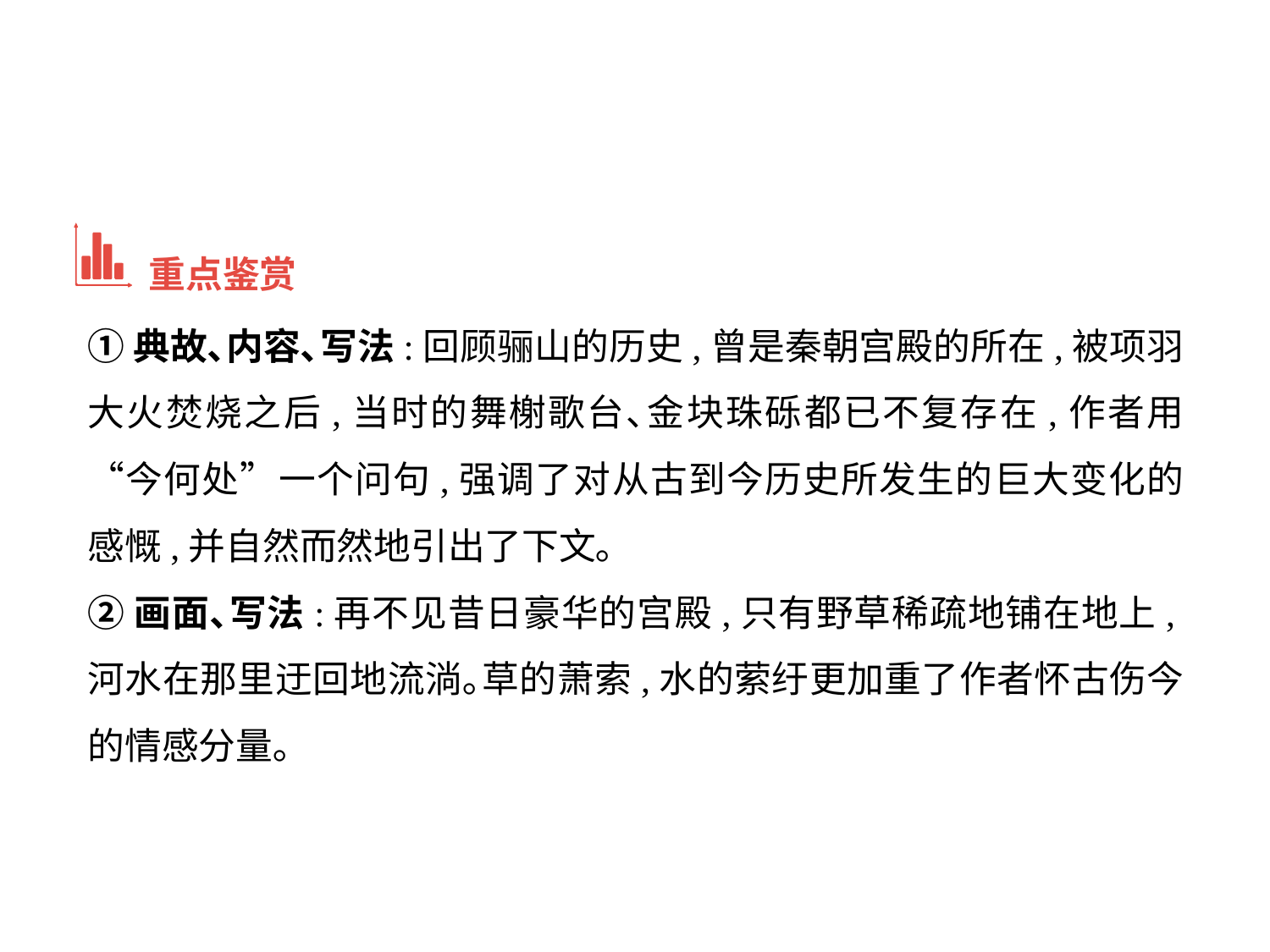

重点鉴赏
①典故､内容､写法:回顾骊山的历史,曾是秦朝宫殿的所在,被项羽大火焚烧之后,当时的舞榭歌台､金块珠砾都已不复存在,作者用“今何处”一个问句,强调了对从古到今历史所发生的巨大变化的感慨,并自然而然地引出了下文｡
②画面､写法:再不见昔日豪华的宫殿,只有野草稀疏地铺在地上,河水在那里迂回地流淌｡草的萧索,水的萦纡更加重了作者怀古伤今的情感分量｡